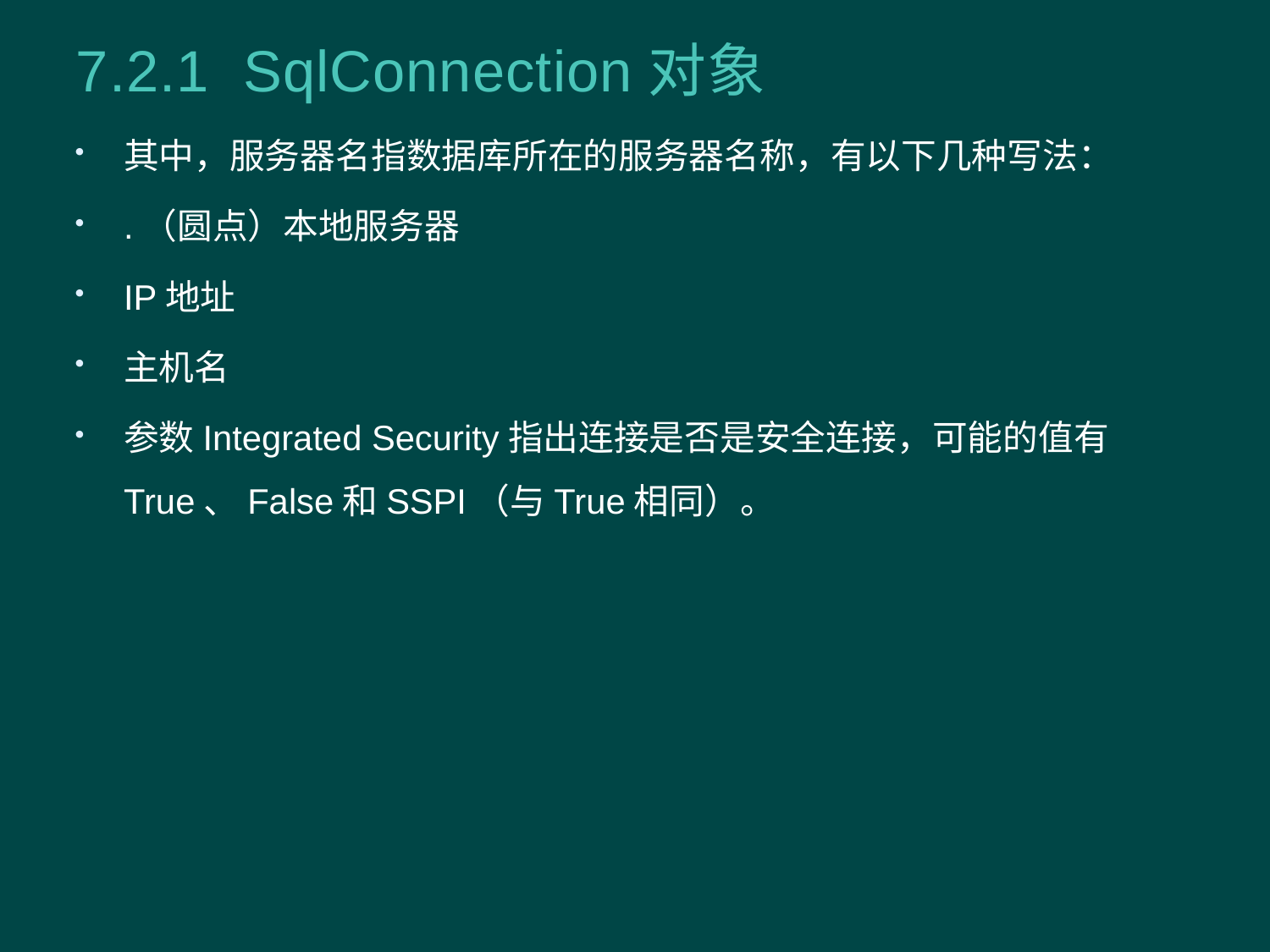

7.2.1  SqlConnection对象

其中，服务器名指数据库所在的服务器名称，有以下几种写法：
.（圆点）本地服务器
IP地址
主机名
参数Integrated Security指出连接是否是安全连接，可能的值有True、False和SSPI（与True相同）。